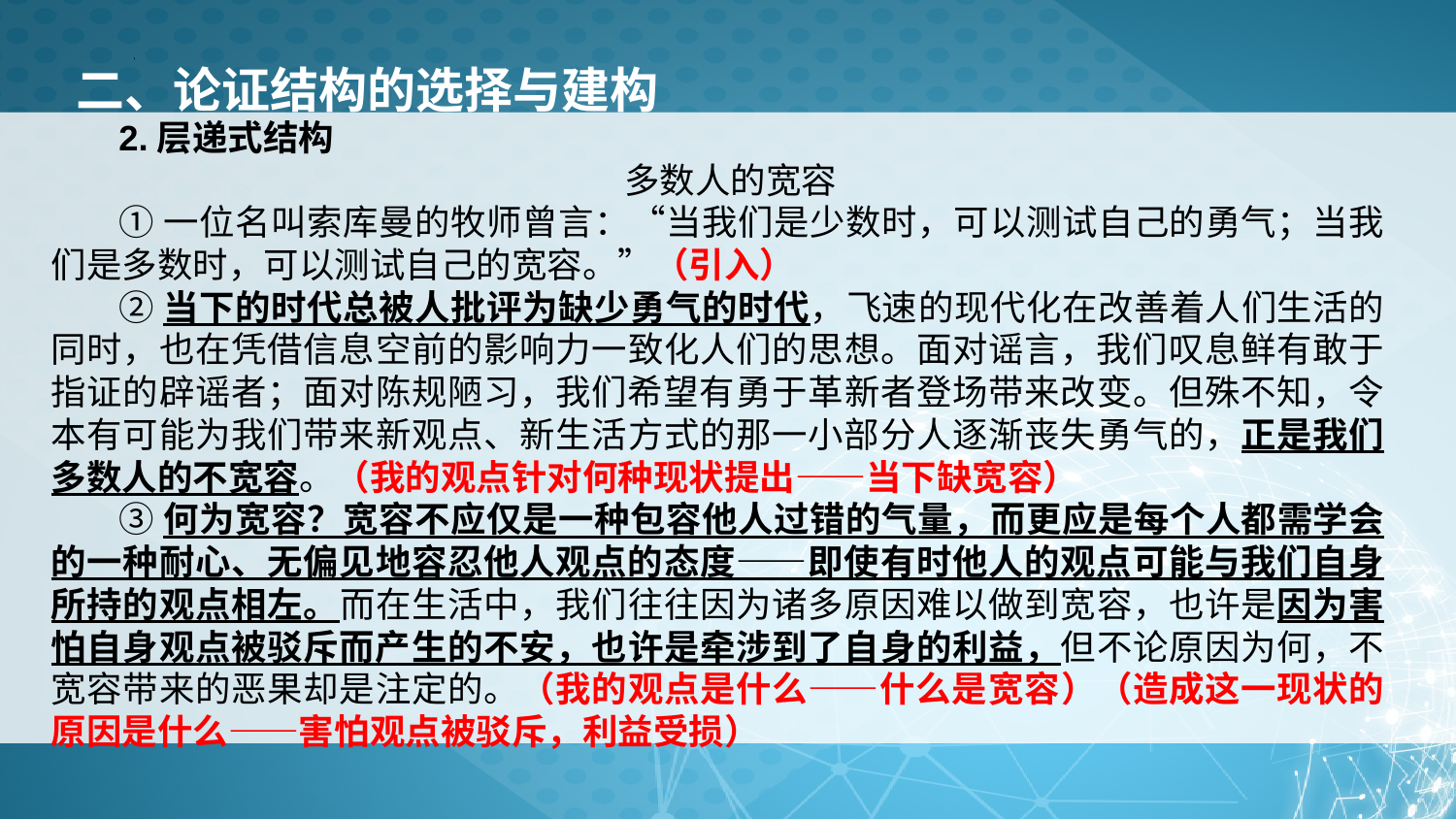

二、论证结构的选择与建构
2.层递式结构
多数人的宽容
①一位名叫索库曼的牧师曾言：“当我们是少数时，可以测试自己的勇气；当我们是多数时，可以测试自己的宽容。”（引入）
②当下的时代总被人批评为缺少勇气的时代，飞速的现代化在改善着人们生活的同时，也在凭借信息空前的影响力一致化人们的思想。面对谣言，我们叹息鲜有敢于指证的辟谣者；面对陈规陋习，我们希望有勇于革新者登场带来改变。但殊不知，令本有可能为我们带来新观点、新生活方式的那一小部分人逐渐丧失勇气的，正是我们多数人的不宽容。（我的观点针对何种现状提出——当下缺宽容）
③何为宽容？宽容不应仅是一种包容他人过错的气量，而更应是每个人都需学会的一种耐心、无偏见地容忍他人观点的态度——即使有时他人的观点可能与我们自身所持的观点相左。而在生活中，我们往往因为诸多原因难以做到宽容，也许是因为害怕自身观点被驳斥而产生的不安，也许是牵涉到了自身的利益，但不论原因为何，不宽容带来的恶果却是注定的。（我的观点是什么——什么是宽容）（造成这一现状的原因是什么——害怕观点被驳斥，利益受损）